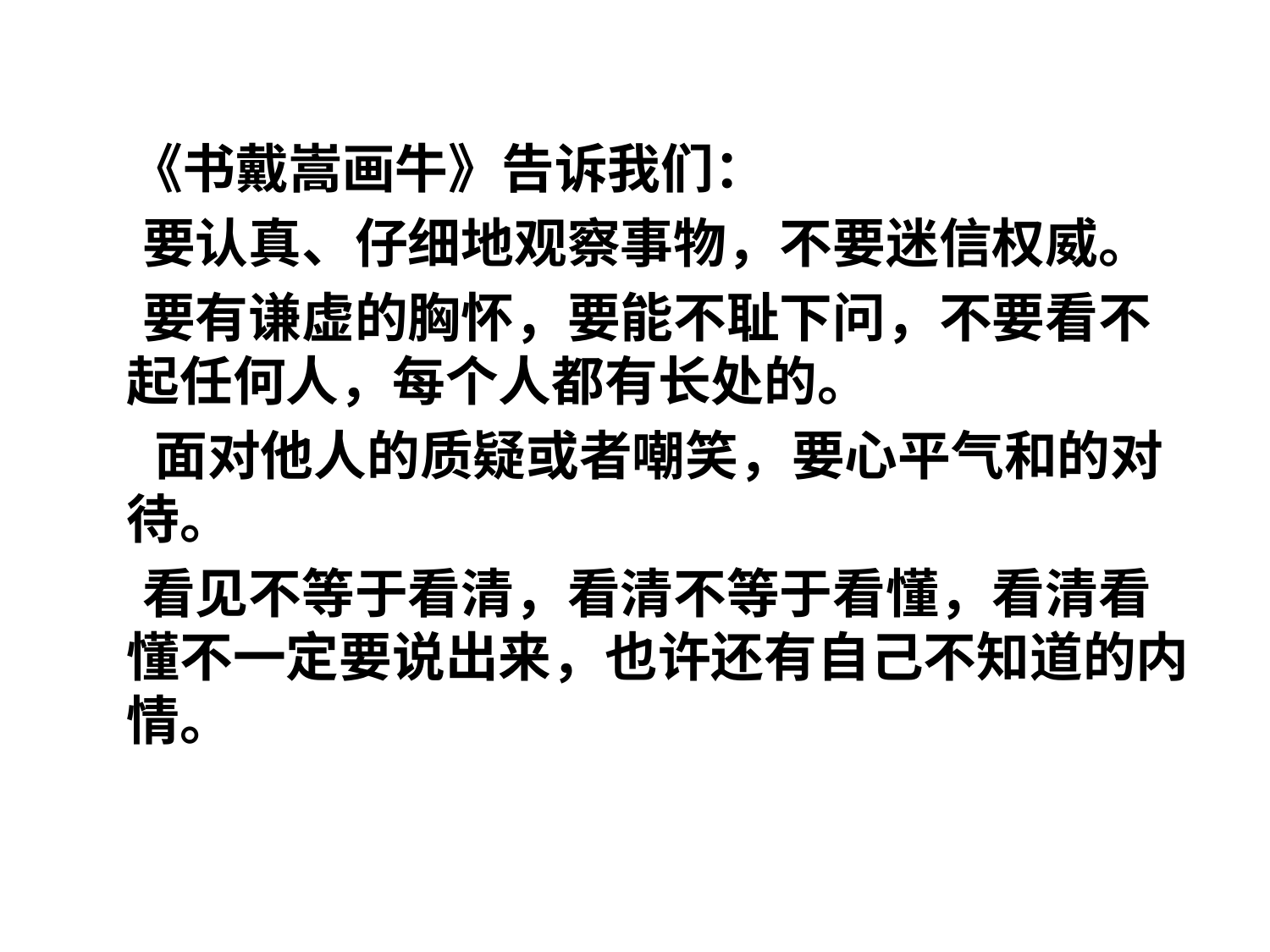

《书戴嵩画牛》告诉我们：
    要认真、仔细地观察事物，不要迷信权威。
    要有谦虚的胸怀，要能不耻下问，不要看不起任何人，每个人都有长处的。
     面对他人的质疑或者嘲笑，要心平气和的对待。
    看见不等于看清，看清不等于看懂，看清看懂不一定要说出来，也许还有自己不知道的内情。